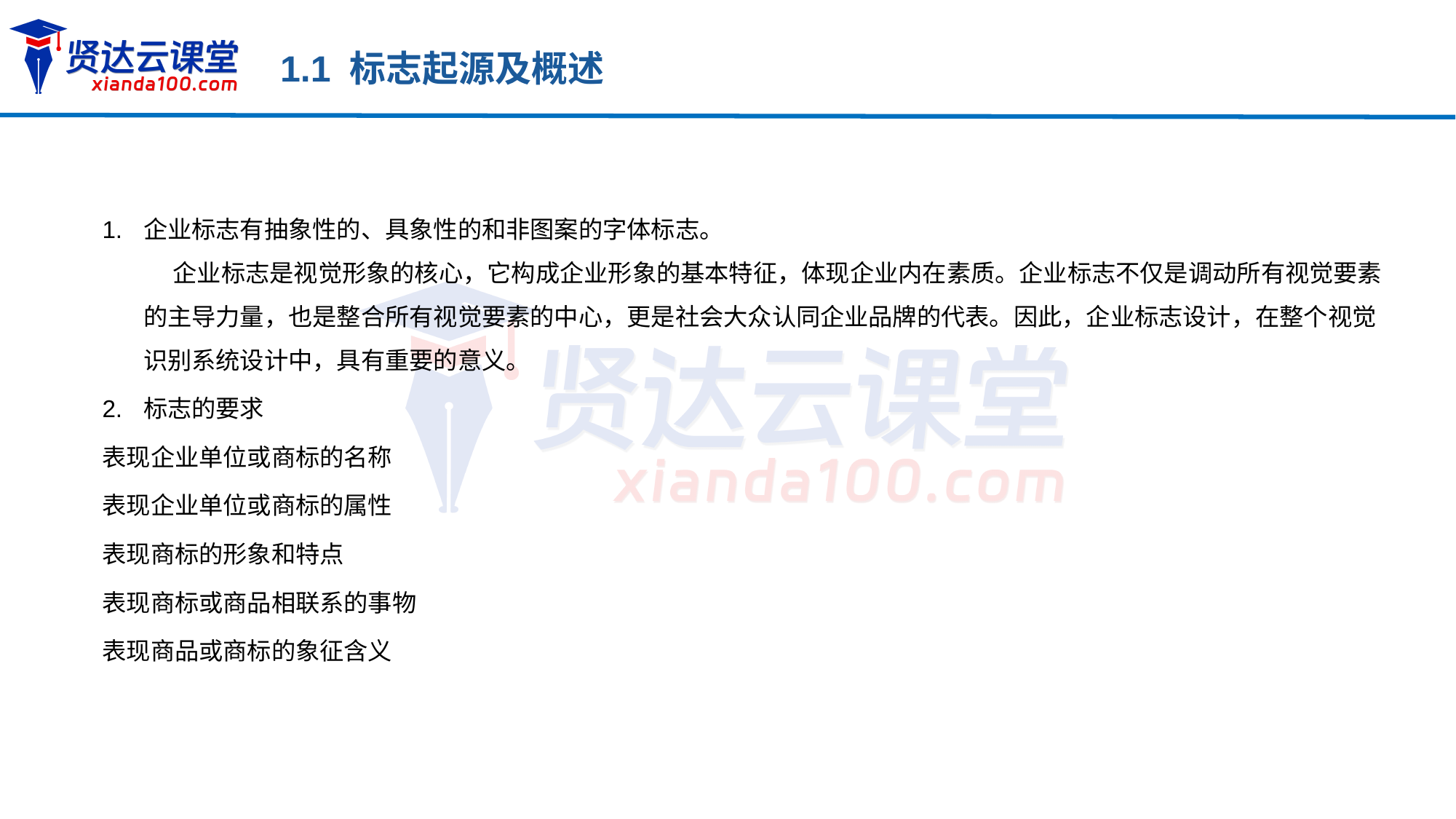

1.1 标志起源及概述
企业标志有抽象性的、具象性的和非图案的字体标志。
　 企业标志是视觉形象的核心，它构成企业形象的基本特征，体现企业内在素质。企业标志不仅是调动所有视觉要素的主导力量，也是整合所有视觉要素的中心，更是社会大众认同企业品牌的代表。因此，企业标志设计，在整个视觉识别系统设计中，具有重要的意义。
标志的要求
表现企业单位或商标的名称
表现企业单位或商标的属性
表现商标的形象和特点
表现商标或商品相联系的事物
表现商品或商标的象征含义